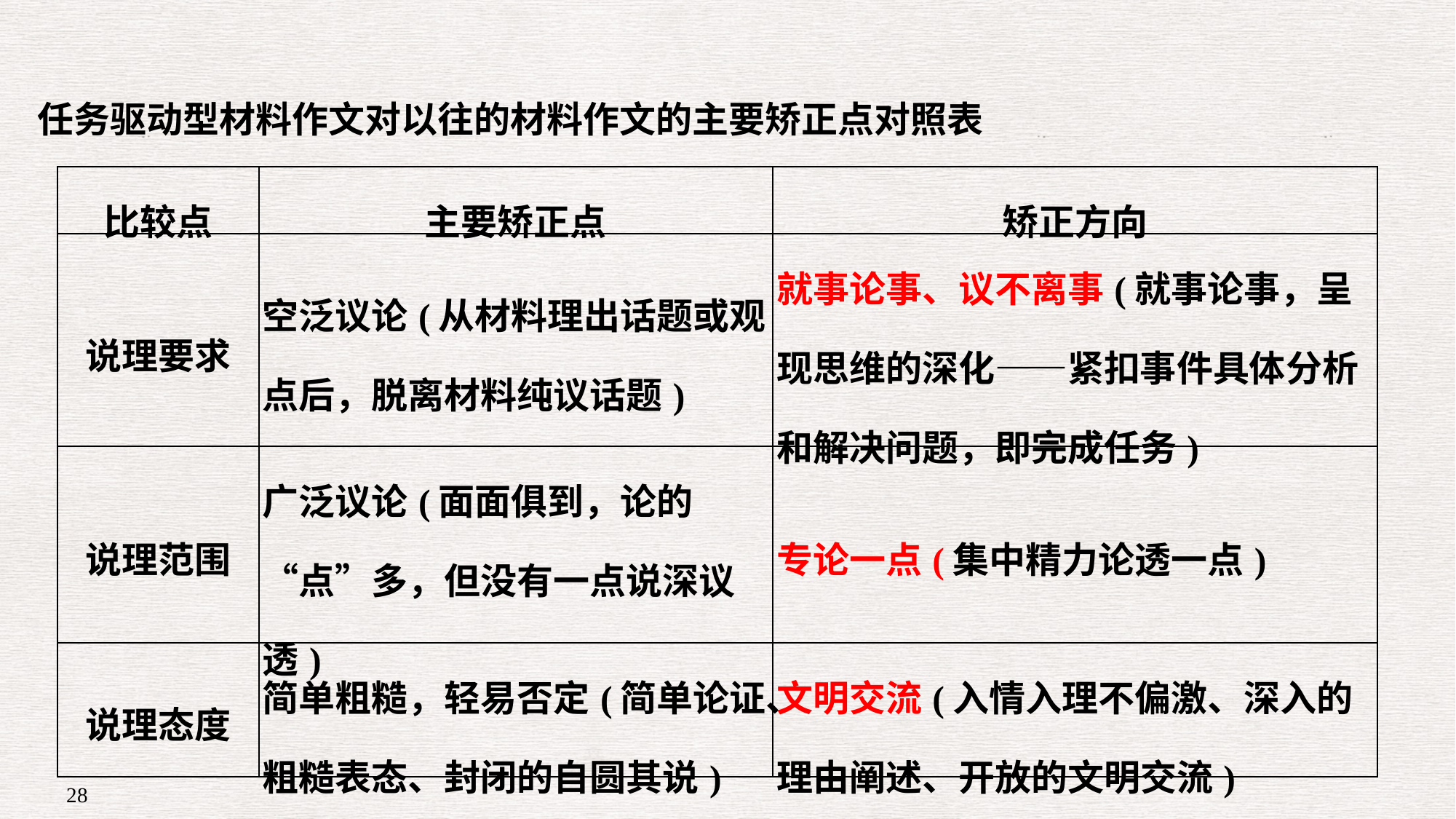

任务驱动型材料作文对以往的材料作文的主要矫正点对照表
| 比较点 | 主要矫正点 | 矫正方向 |
| --- | --- | --- |
| 说理要求 | 空泛议论(从材料理出话题或观点后，脱离材料纯议话题) | 就事论事、议不离事(就事论事，呈现思维的深化——紧扣事件具体分析和解决问题，即完成任务) |
| 说理范围 | 广泛议论(面面俱到，论的“点”多，但没有一点说深议透) | 专论一点(集中精力论透一点) |
| 说理态度 | 简单粗糙，轻易否定(简单论证、粗糙表态、封闭的自圆其说) | 文明交流(入情入理不偏激、深入的理由阐述、开放的文明交流) |